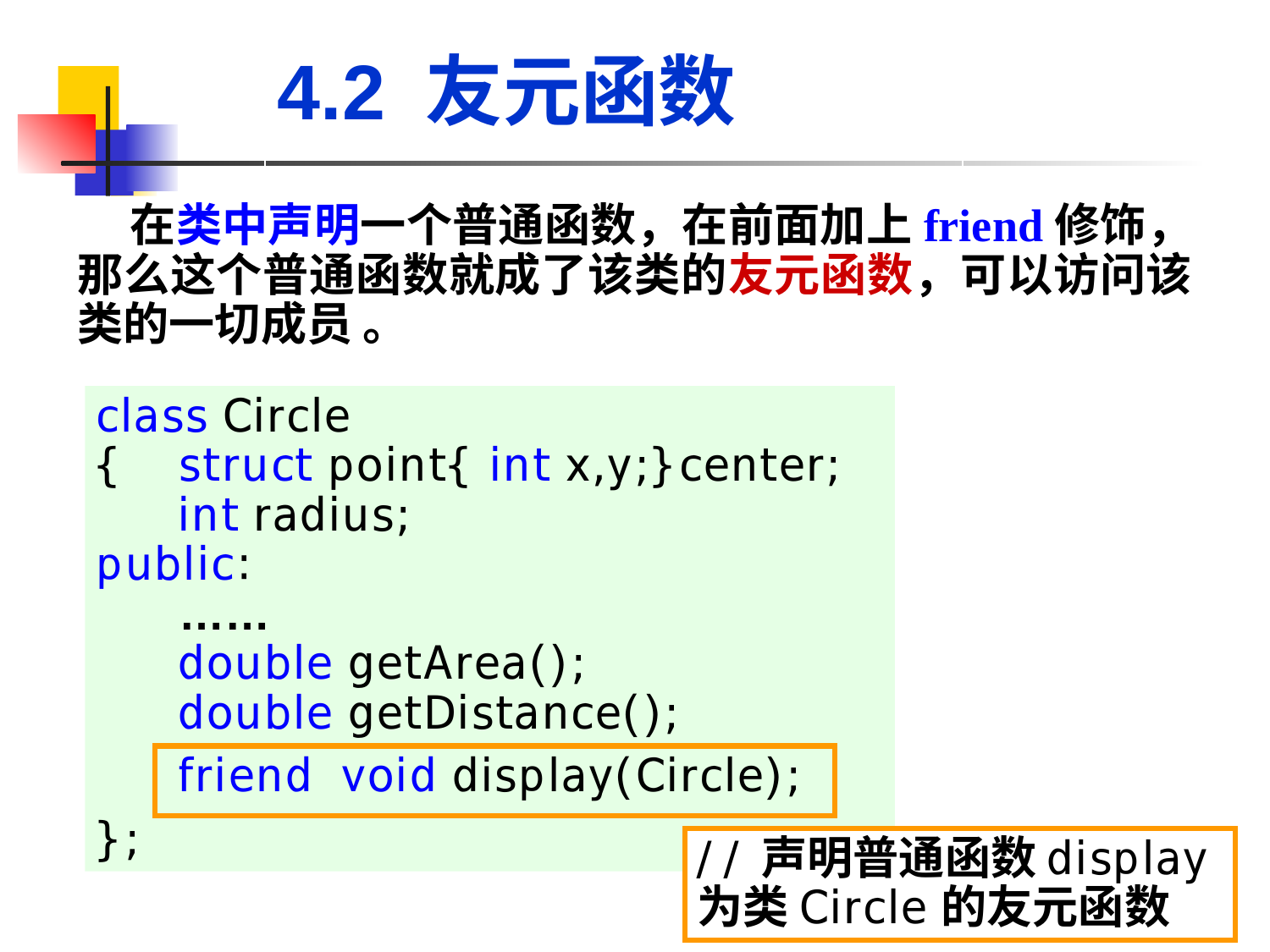

# 4.2 友元函数
    在类中声明一个普通函数，在前面加上friend修饰，那么这个普通函数就成了该类的友元函数，可以访问该类的一切成员 。
class Circle
{    struct point{ int x,y;}center;
      int radius;
public:
      ……
      double getArea();
      double getDistance();
      friend  void display(Circle);
};

//声明普通函数display为类Circle的友元函数